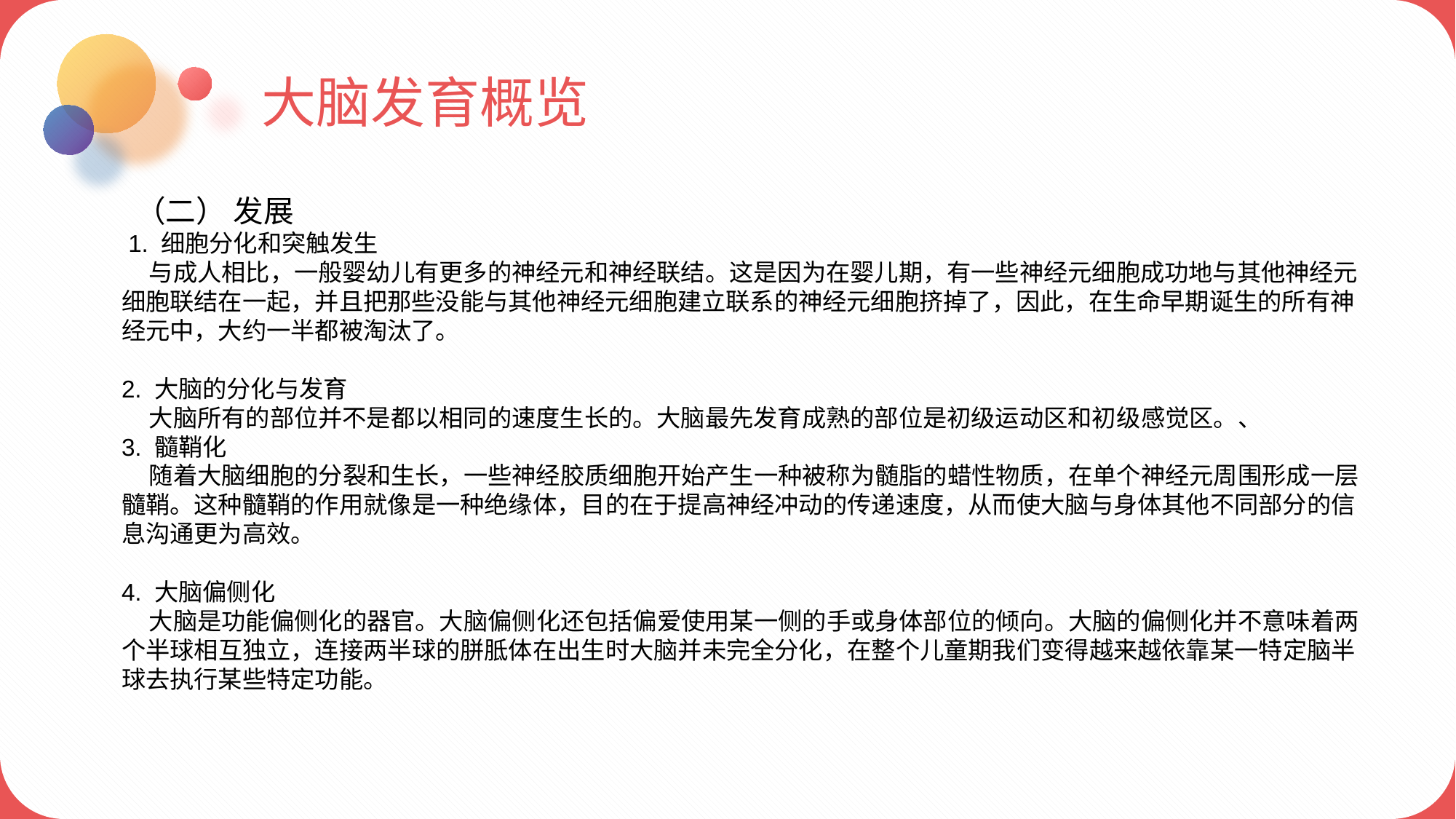

大脑发育概览
 （二） 发展
 1. 细胞分化和突触发生
    与成人相比，一般婴幼儿有更多的神经元和神经联结。这是因为在婴儿期，有一些神经元细胞成功地与其他神经元细胞联结在一起，并且把那些没能与其他神经元细胞建立联系的神经元细胞挤掉了，因此，在生命早期诞生的所有神经元中，大约一半都被淘汰了。

2. 大脑的分化与发育
    大脑所有的部位并不是都以相同的速度生长的。大脑最先发育成熟的部位是初级运动区和初级感觉区。、
3. 髓鞘化
    随着大脑细胞的分裂和生长，一些神经胶质细胞开始产生一种被称为髄脂的蜡性物质，在单个神经元周围形成一层髓鞘。这种髓鞘的作用就像是一种绝缘体，目的在于提高神经冲动的传递速度，从而使大脑与身体其他不同部分的信息沟通更为高效。

4. 大脑偏侧化
    大脑是功能偏侧化的器官。大脑偏侧化还包括偏爱使用某一侧的手或身体部位的倾向。大脑的偏侧化并不意味着两个半球相互独立，连接两半球的胼胝体在出生时大脑并未完全分化，在整个儿童期我们变得越来越依靠某一特定脑半球去执行某些特定功能。